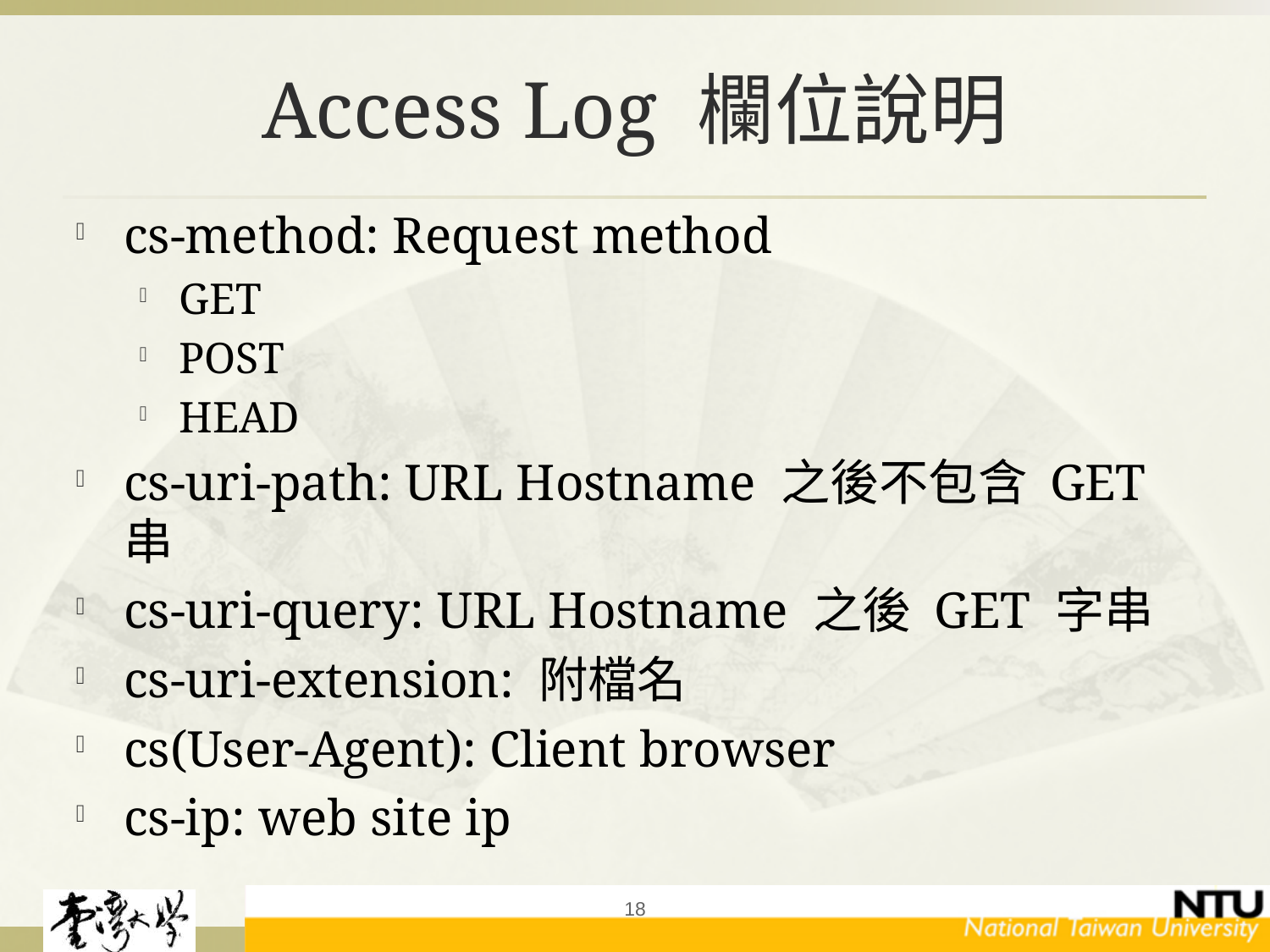

# Access Log 欄位說明
cs-method: Request method
GET
POST
HEAD
cs-uri-path: URL Hostname 之後不包含 GET 串
cs-uri-query: URL Hostname 之後 GET 字串
cs-uri-extension: 附檔名
cs(User-Agent): Client browser
cs-ip: web site ip

18